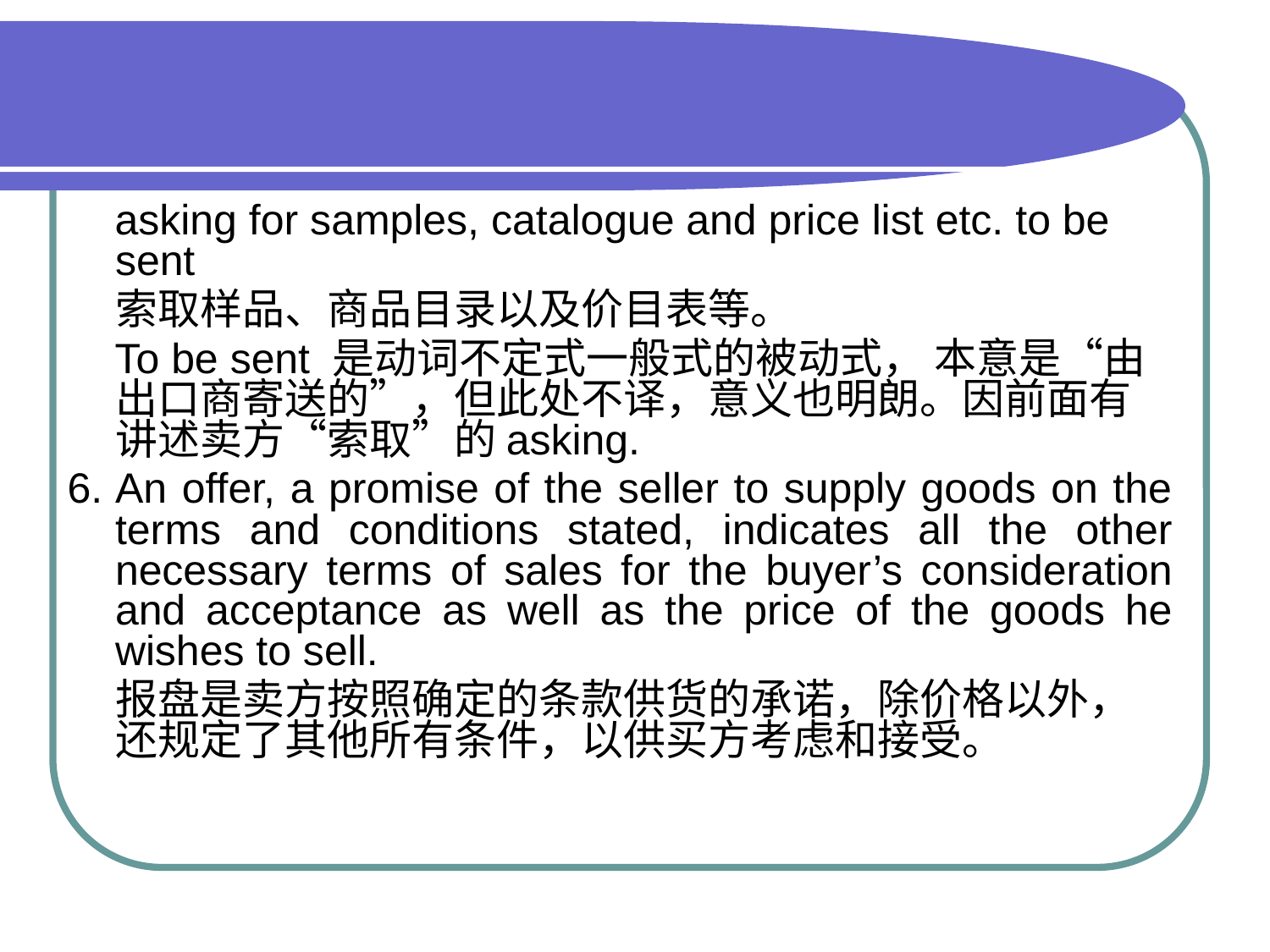

#
    asking for samples, catalogue and price list etc. to be sent
    索取样品、商品目录以及价目表等。
    To be sent 是动词不定式一般式的被动式， 本意是“由出口商寄送的”，但此处不译，意义也明朗。因前面有讲述卖方“索取”的asking.
6. An offer, a promise of the seller to supply goods on the terms and conditions stated, indicates all the other necessary terms of sales for the buyer’s consideration and acceptance as well as the price of the goods he wishes to sell.
    报盘是卖方按照确定的条款供货的承诺，除价格以外，还规定了其他所有条件，以供买方考虑和接受。